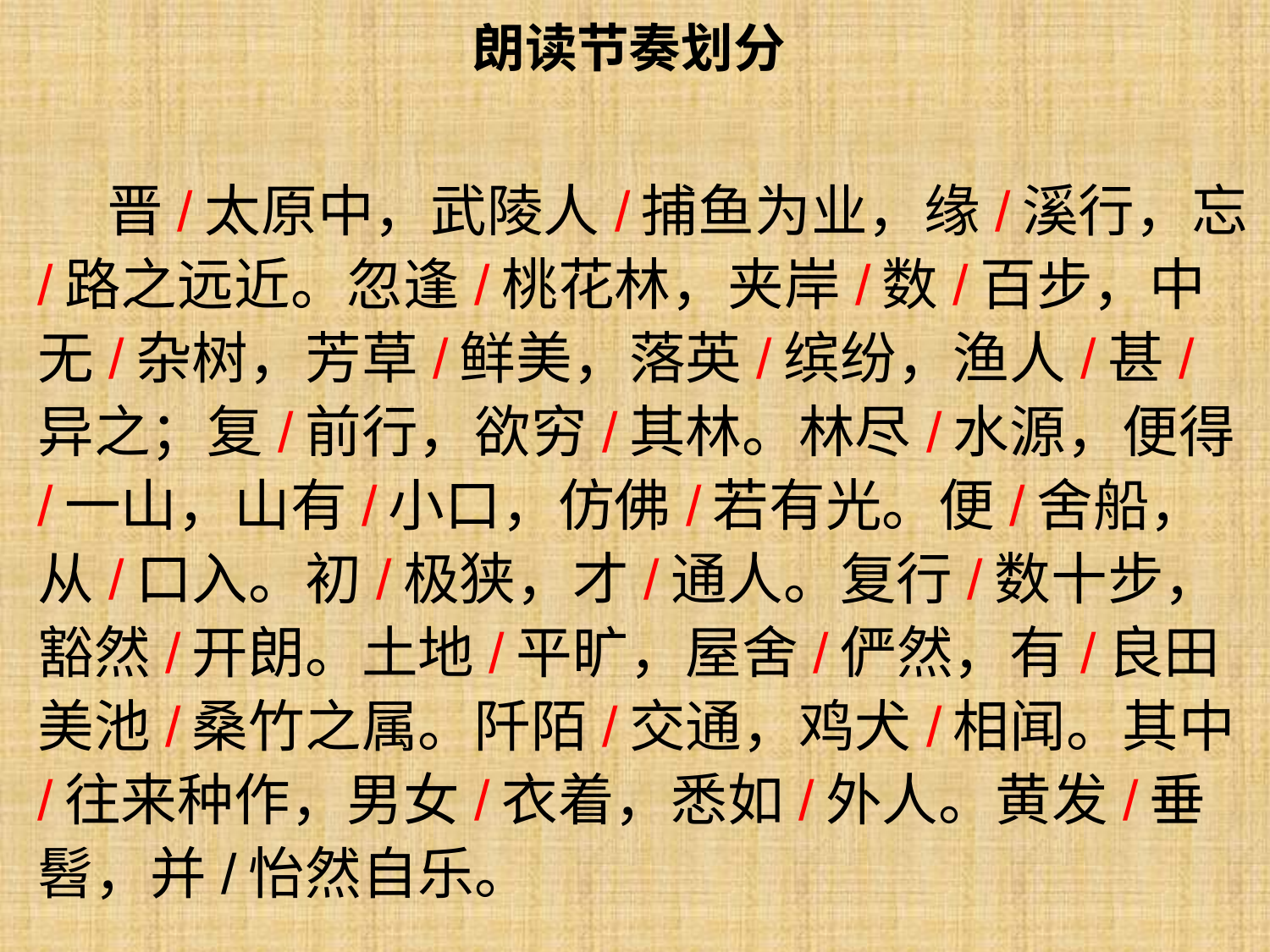

# 朗读节奏划分
     晋/太原中，武陵人/捕鱼为业，缘/溪行，忘/路之远近。忽逢/桃花林，夹岸/数/百步，中无/杂树，芳草/鲜美，落英/缤纷，渔人/甚/异之；复/前行，欲穷/其林。林尽/水源，便得/一山，山有/小口，仿佛/若有光。便/舍船，从/口入。初/极狭，才/通人。复行/数十步，豁然/开朗。土地/平旷，屋舍/俨然，有/良田美池/桑竹之属。阡陌/交通，鸡犬/相闻。其中/往来种作，男女/衣着，悉如/外人。黄发/垂髫，并/怡然自乐。